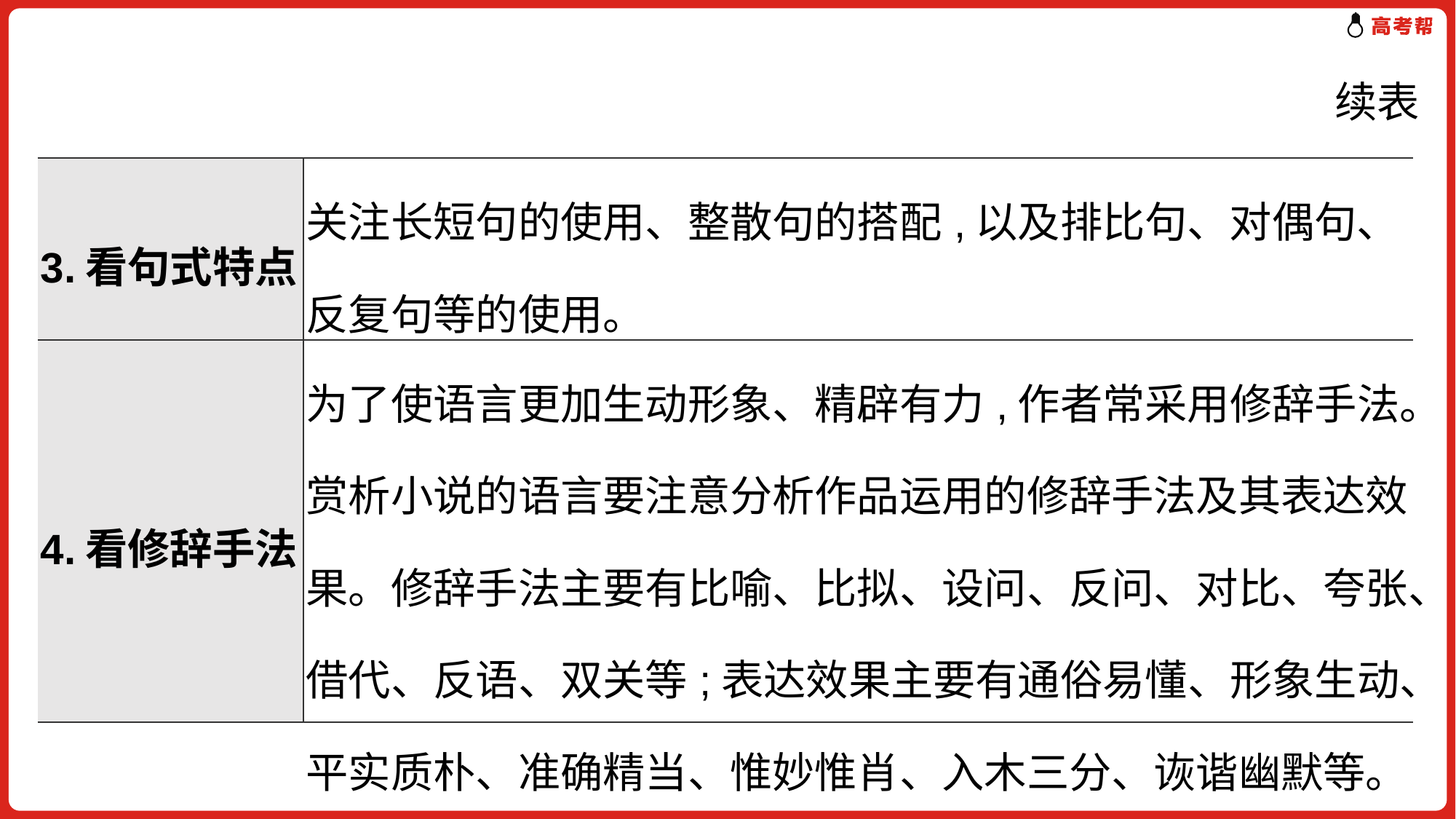

续表
| 3.看句式特点 | 关注长短句的使用、整散句的搭配,以及排比句、对偶句、反复句等的使用。 |
| --- | --- |
| 4.看修辞手法 | 为了使语言更加生动形象、精辟有力,作者常采用修辞手法。赏析小说的语言要注意分析作品运用的修辞手法及其表达效果。修辞手法主要有比喻、比拟、设问、反问、对比、夸张、借代、反语、双关等;表达效果主要有通俗易懂、形象生动、平实质朴、准确精当、惟妙惟肖、入木三分、诙谐幽默等。 |